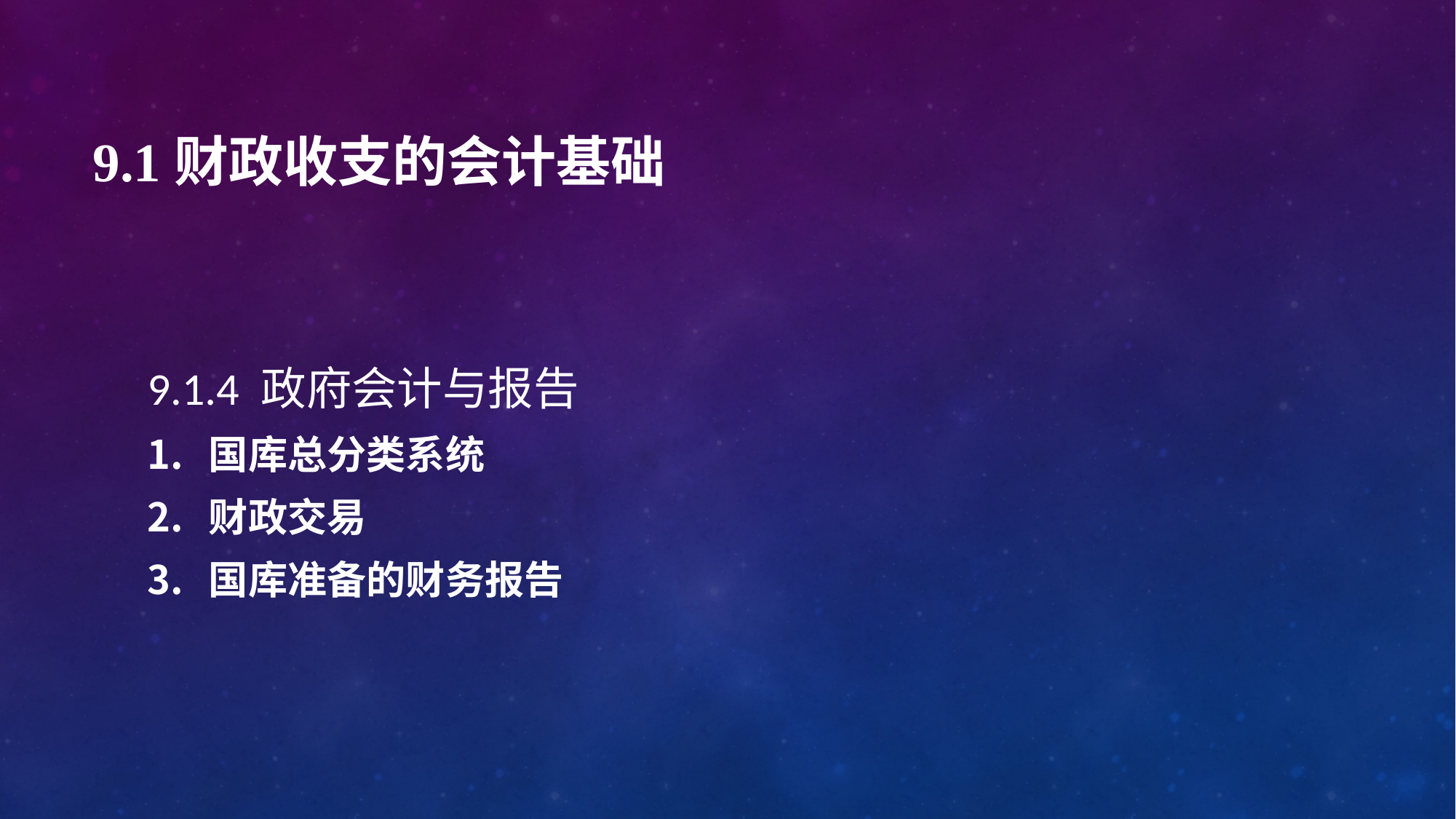

# 9.1财政收支的会计基础
9.1.4 政府会计与报告
国库总分类系统
财政交易
国库准备的财务报告